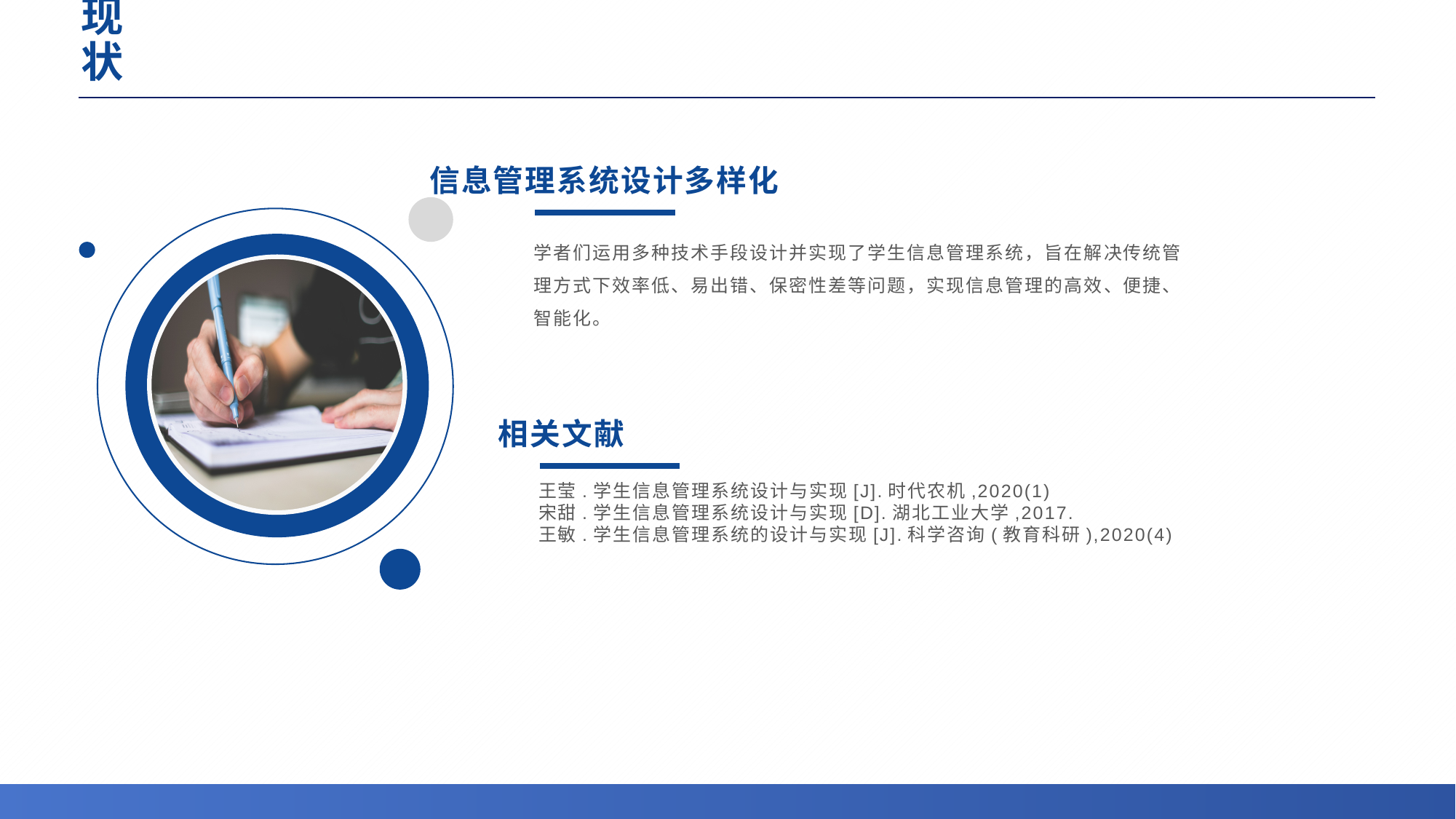

# 研究现状
信息管理系统设计多样化

学者们运用多种技术手段设计并实现了学生信息管理系统，旨在解决传统管理方式下效率低、易出错、保密性差等问题，实现信息管理的高效、便捷、智能化。

相关文献
王莹.学生信息管理系统设计与实现[J].时代农机,2020(1)
宋甜.学生信息管理系统设计与实现[D].湖北工业大学,2017.
王敏.学生信息管理系统的设计与实现[J].科学咨询(教育科研),2020(4)